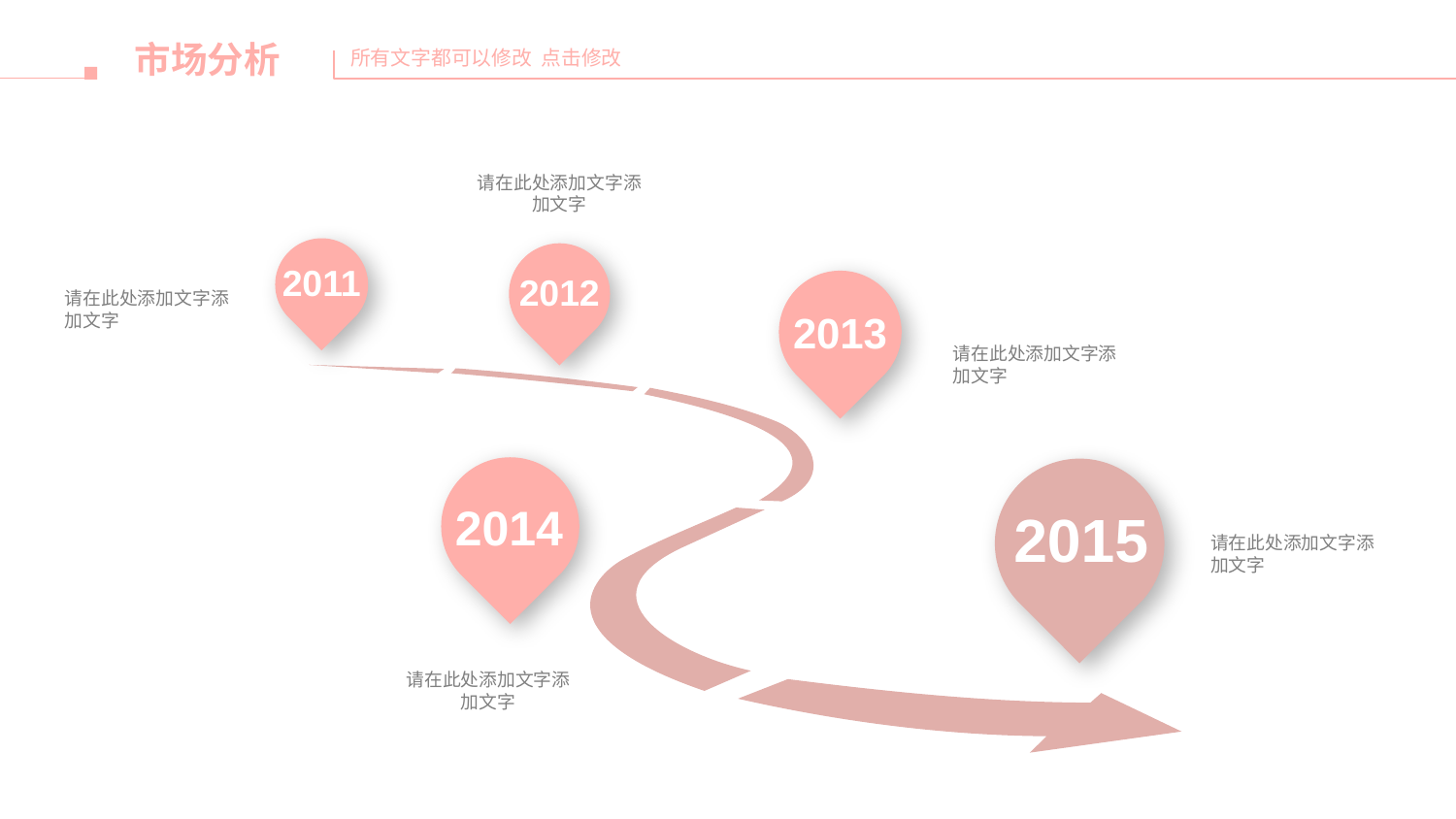

请在此处添加文字添加文字

2011
2012

请在此处添加文字添加文字
2013
请在此处添加文字添加文字

2014
2015

请在此处添加文字添加文字
请在此处添加文字添加文字